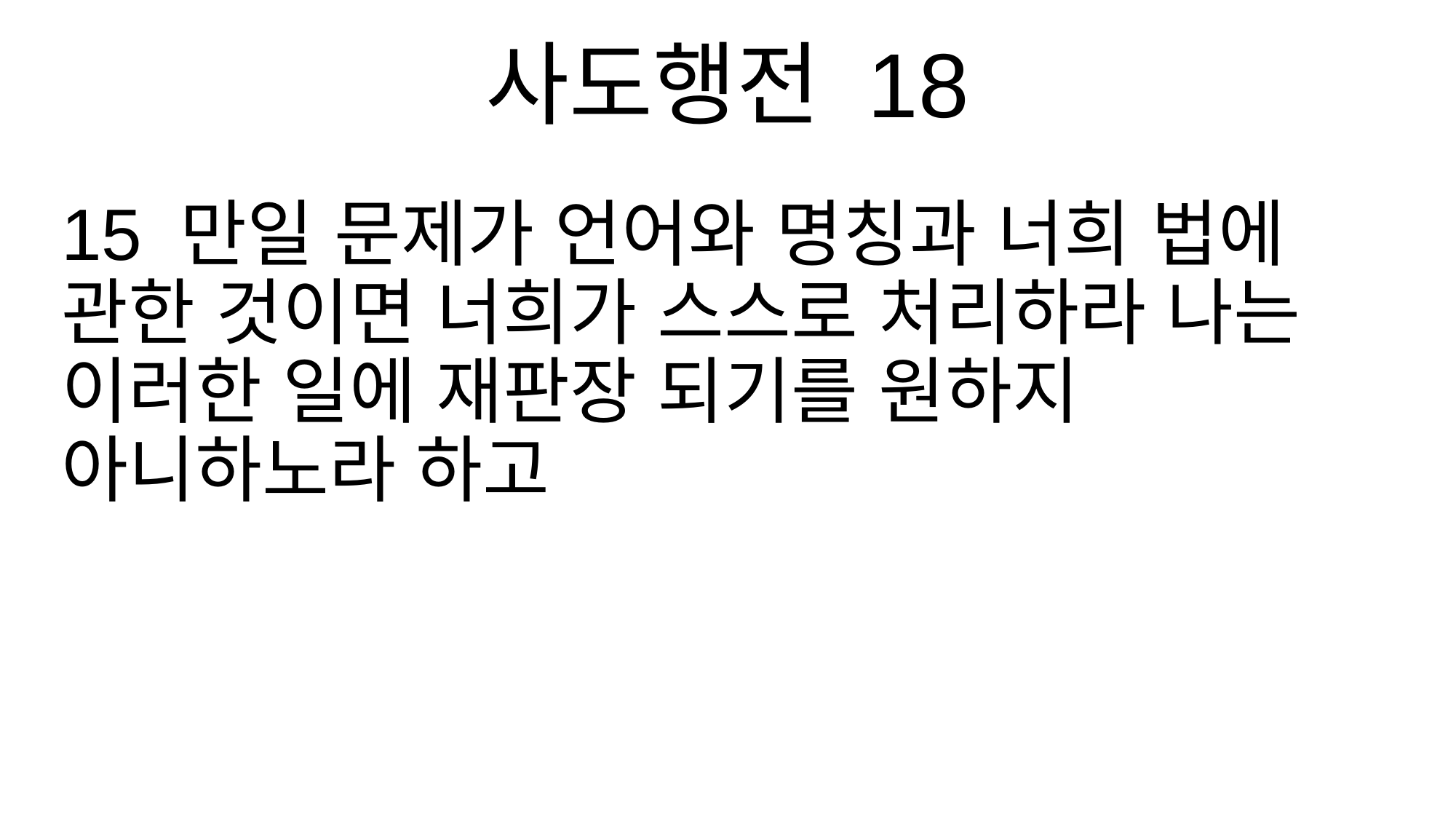

사도행전 18
15 만일 문제가 언어와 명칭과 너희 법에 관한 것이면 너희가 스스로 처리하라 나는 이러한 일에 재판장 되기를 원하지 아니하노라 하고